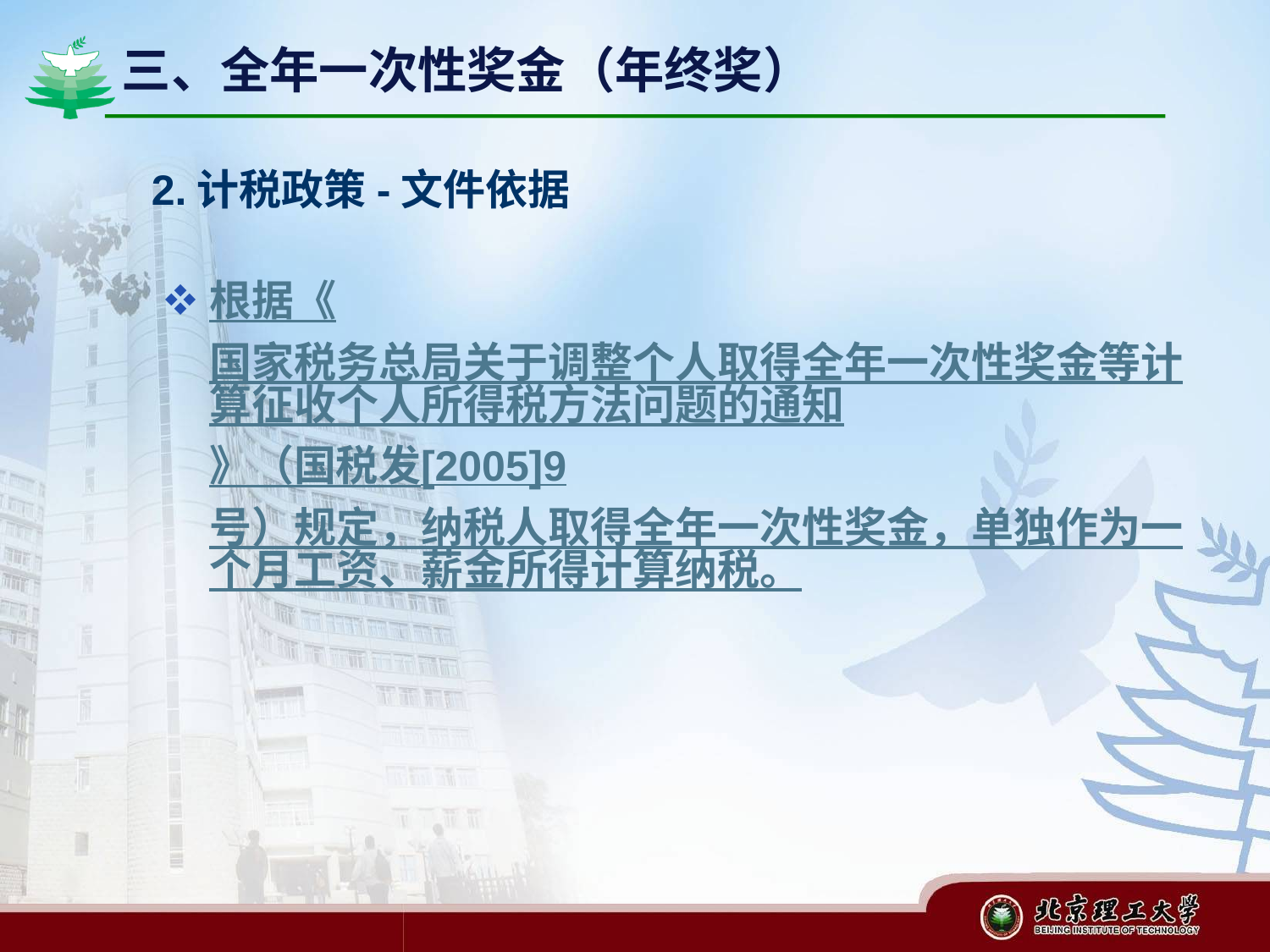

三、全年一次性奖金（年终奖）
# 2.计税政策-文件依据
根据《国家税务总局关于调整个人取得全年一次性奖金等计算征收个人所得税方法问题的通知》（国税发[2005]9号）规定，纳税人取得全年一次性奖金，单独作为一个月工资、薪金所得计算纳税。